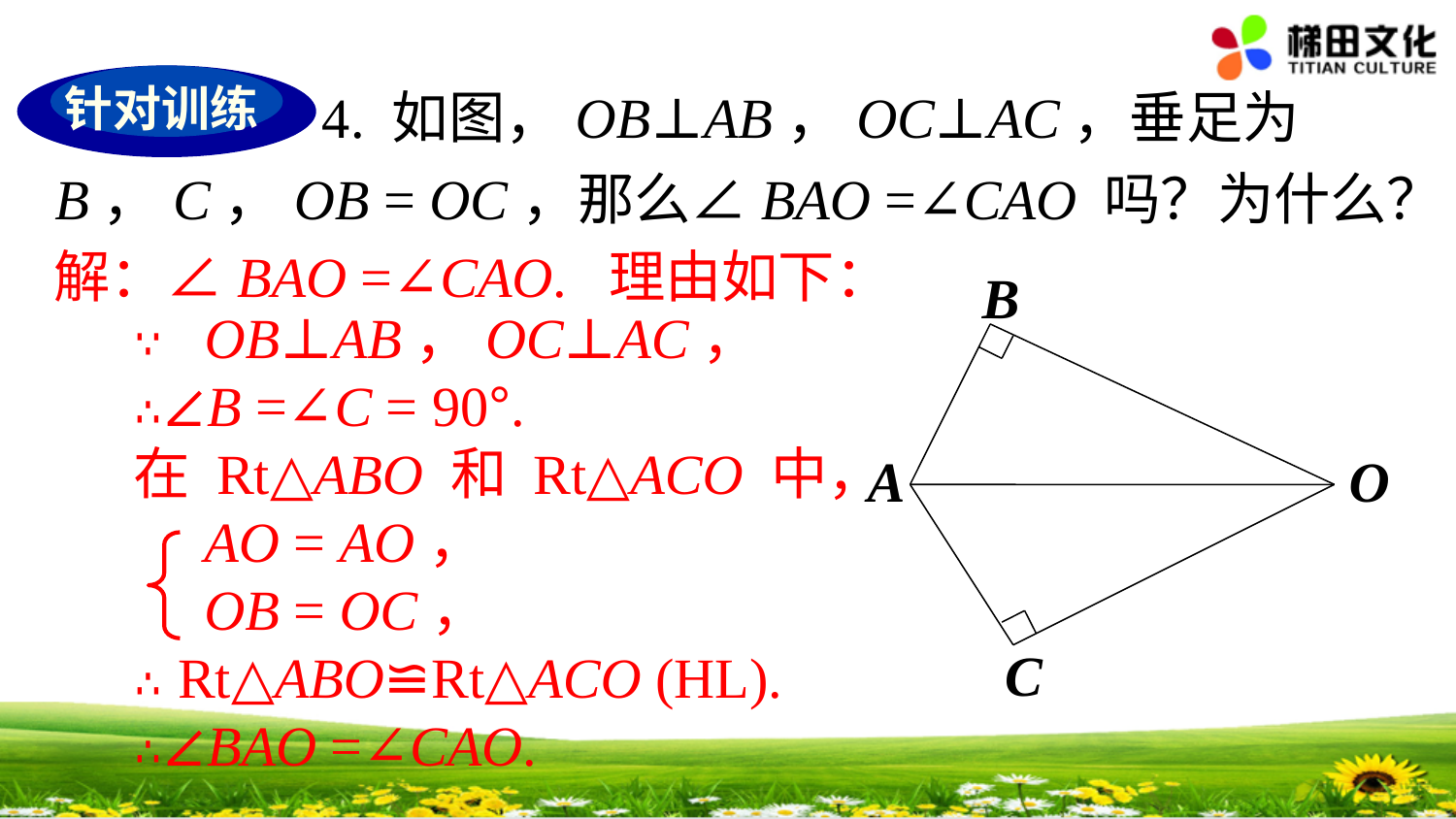

4. 如图，OB⊥AB，OC⊥AC，垂足为 B，C，OB = OC，那么∠BAO =∠CAO 吗？为什么？

针对训练
解：∠BAO =∠CAO.  理由如下：
B

A
O

C
∵ OB⊥AB，OC⊥AC，
∴∠B =∠C = 90°.
在 Rt△ABO 和 Rt△ACO 中，
     AO = AO，
     OB = OC，
∴ Rt△ABO≌Rt△ACO (HL).
∴∠BAO =∠CAO.